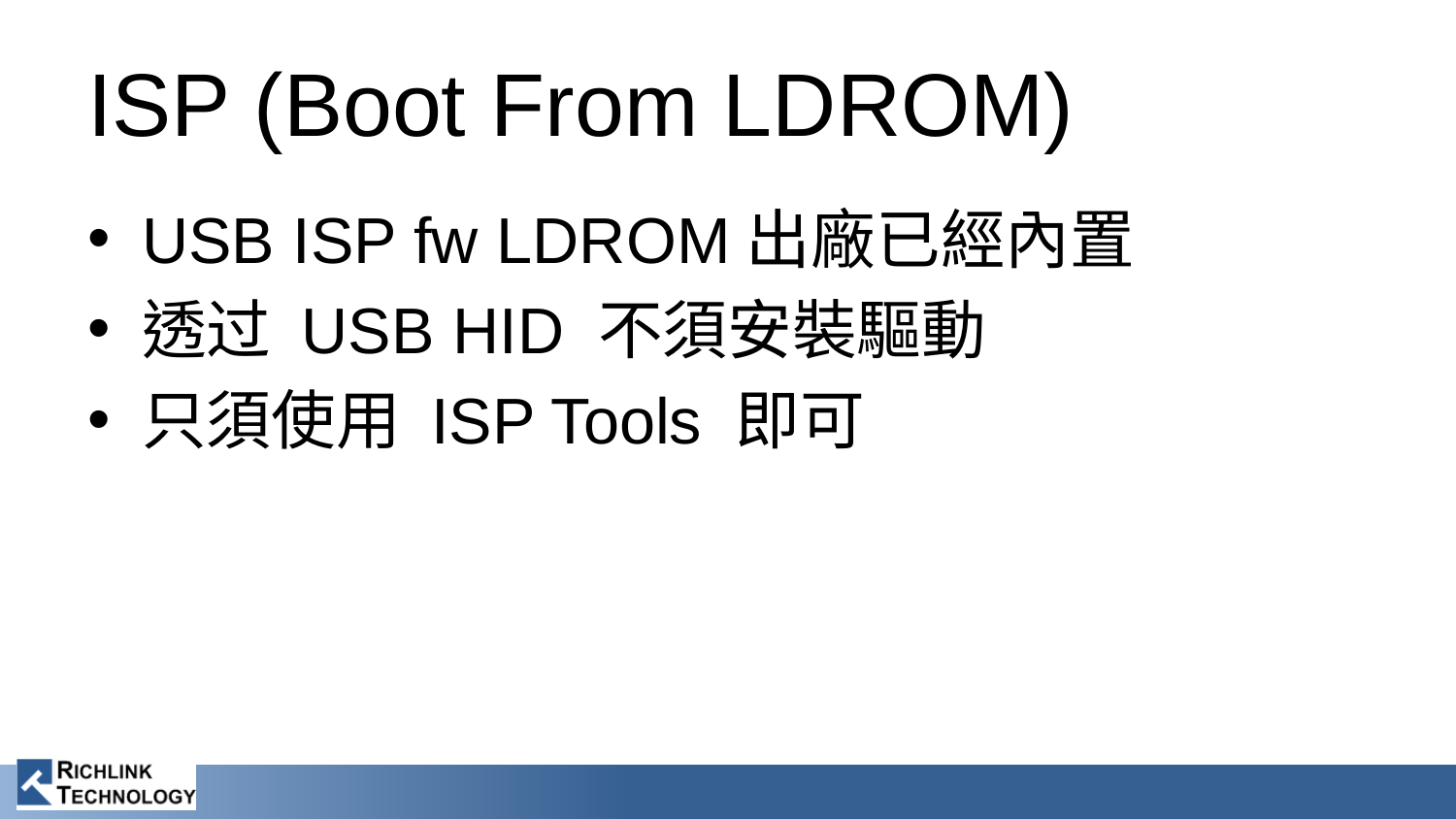

# ISP (Boot From LDROM)
USB ISP fw LDROM出廠已經內置
透过 USB HID 不須安裝驅動
只須使用 ISP Tools 即可

2